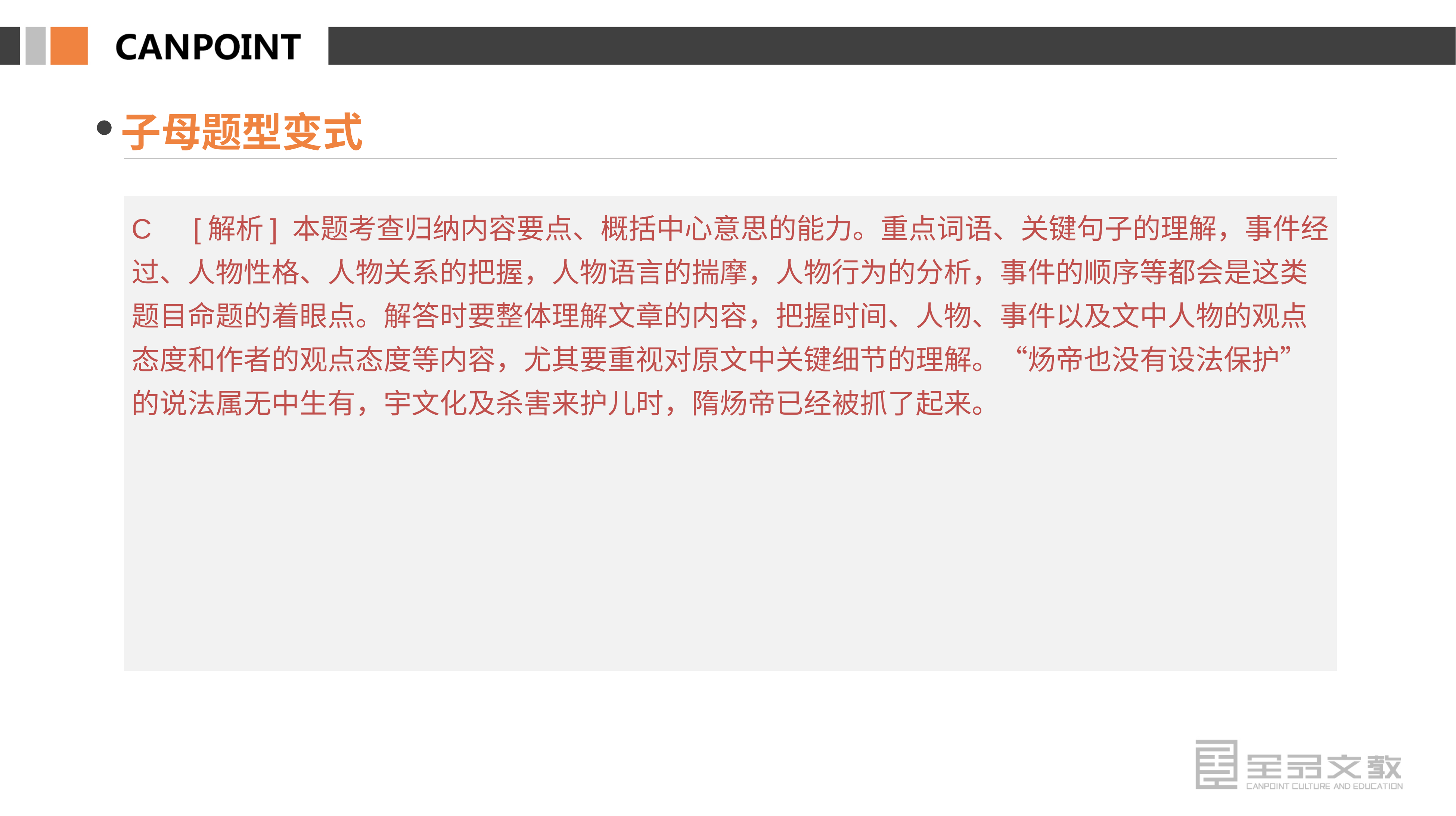

子母题型变式

C　[解析] 本题考查归纳内容要点、概括中心意思的能力。重点词语、关键句子的理解，事件经过、人物性格、人物关系的把握，人物语言的揣摩，人物行为的分析，事件的顺序等都会是这类题目命题的着眼点。解答时要整体理解文章的内容，把握时间、人物、事件以及文中人物的观点态度和作者的观点态度等内容，尤其要重视对原文中关键细节的理解。“炀帝也没有设法保护”的说法属无中生有，宇文化及杀害来护儿时，隋炀帝已经被抓了起来。